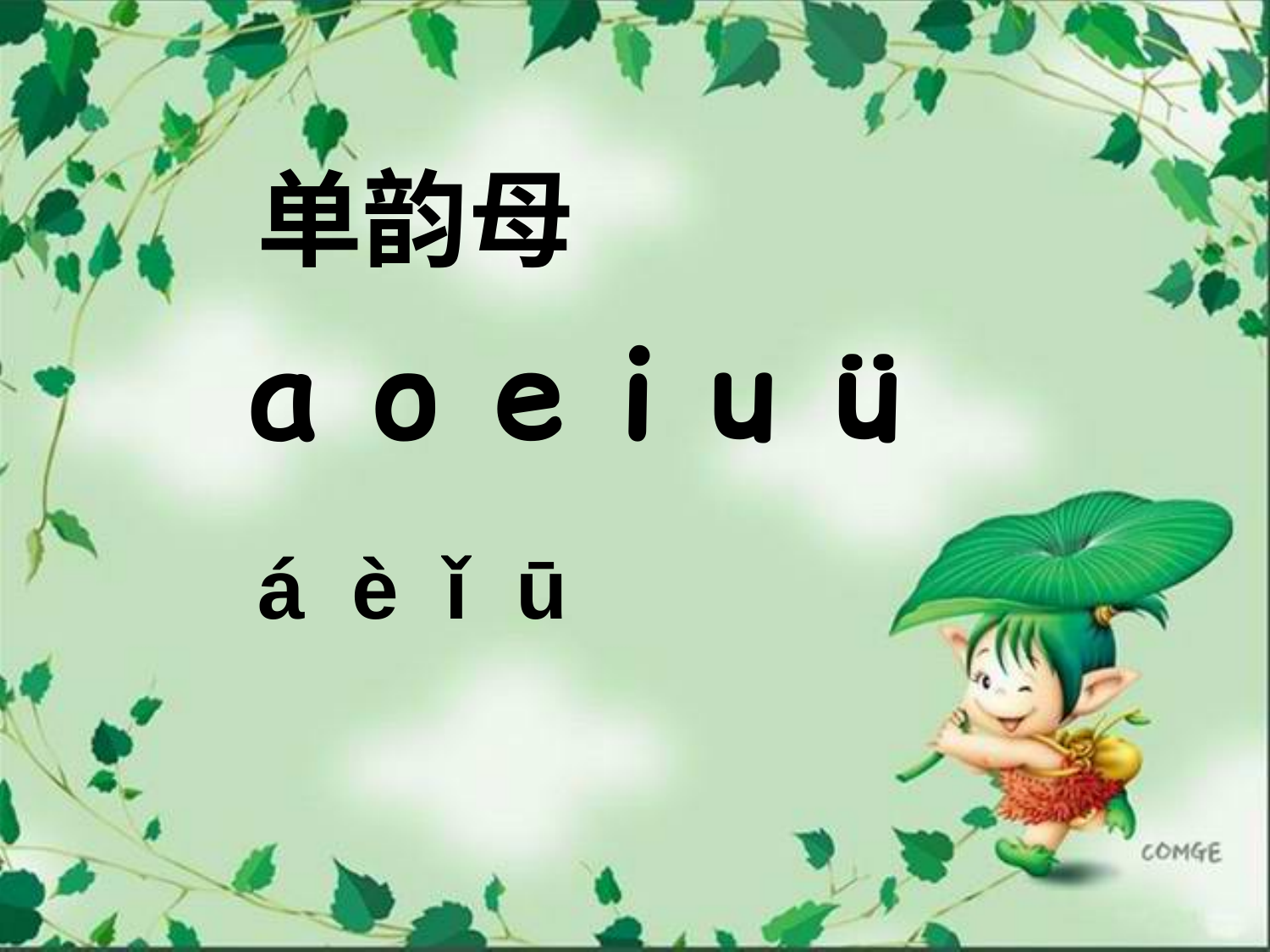

单韵母
a o e i u ü
á  è  ǐ  ū

3